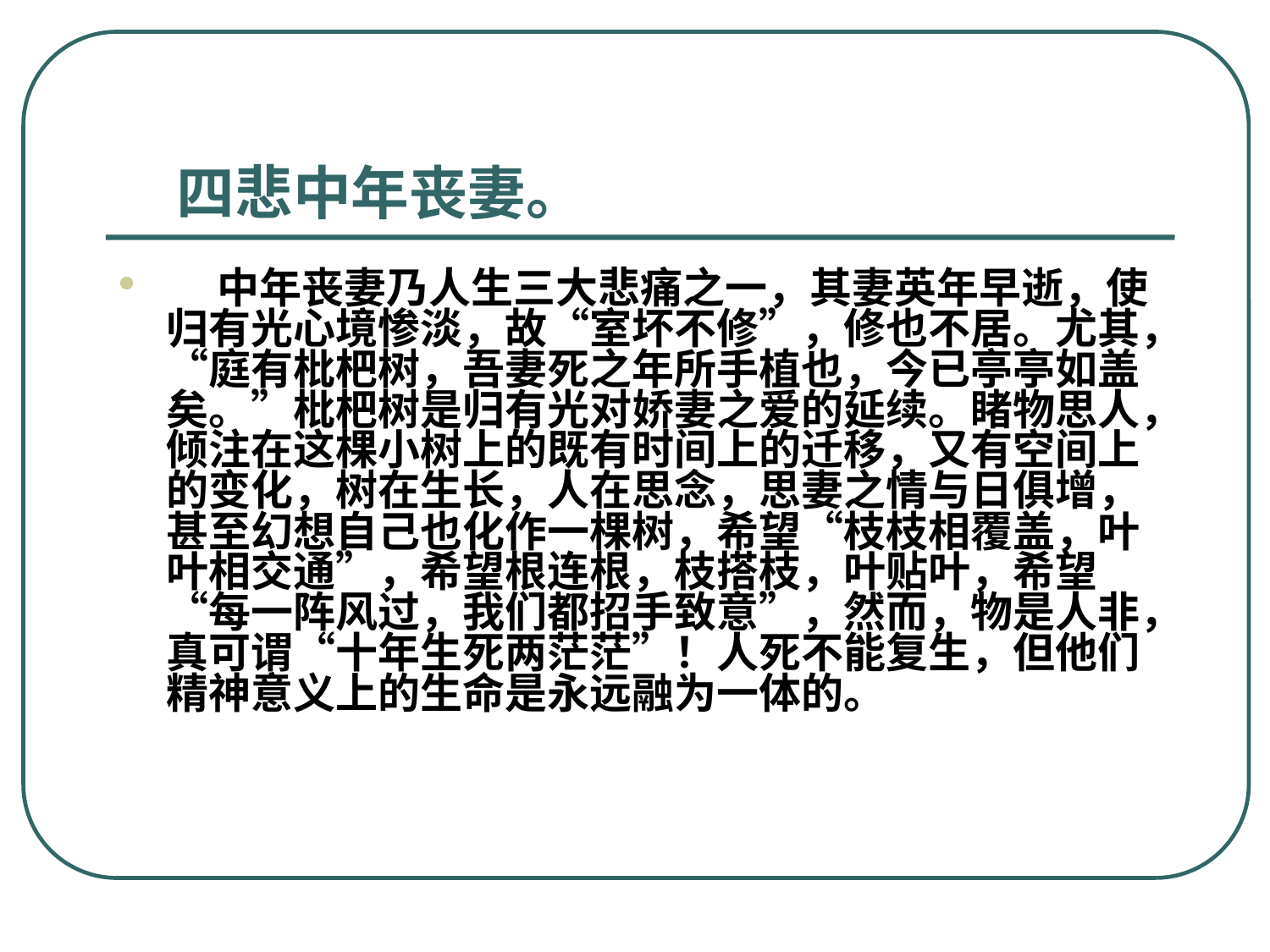

# 四悲中年丧妻。
      中年丧妻乃人生三大悲痛之一，其妻英年早逝，使归有光心境惨淡，故“室坏不修”，修也不居。尤其，“庭有枇杷树，吾妻死之年所手植也，今已亭亭如盖矣。”枇杷树是归有光对娇妻之爱的延续。睹物思人，倾注在这棵小树上的既有时间上的迁移，又有空间上的变化，树在生长，人在思念，思妻之情与日俱增，甚至幻想自己也化作一棵树，希望“枝枝相覆盖，叶叶相交通”，希望根连根，枝搭枝，叶贴叶，希望“每一阵风过，我们都招手致意”，然而，物是人非，真可谓“十年生死两茫茫”！人死不能复生，但他们精神意义上的生命是永远融为一体的。